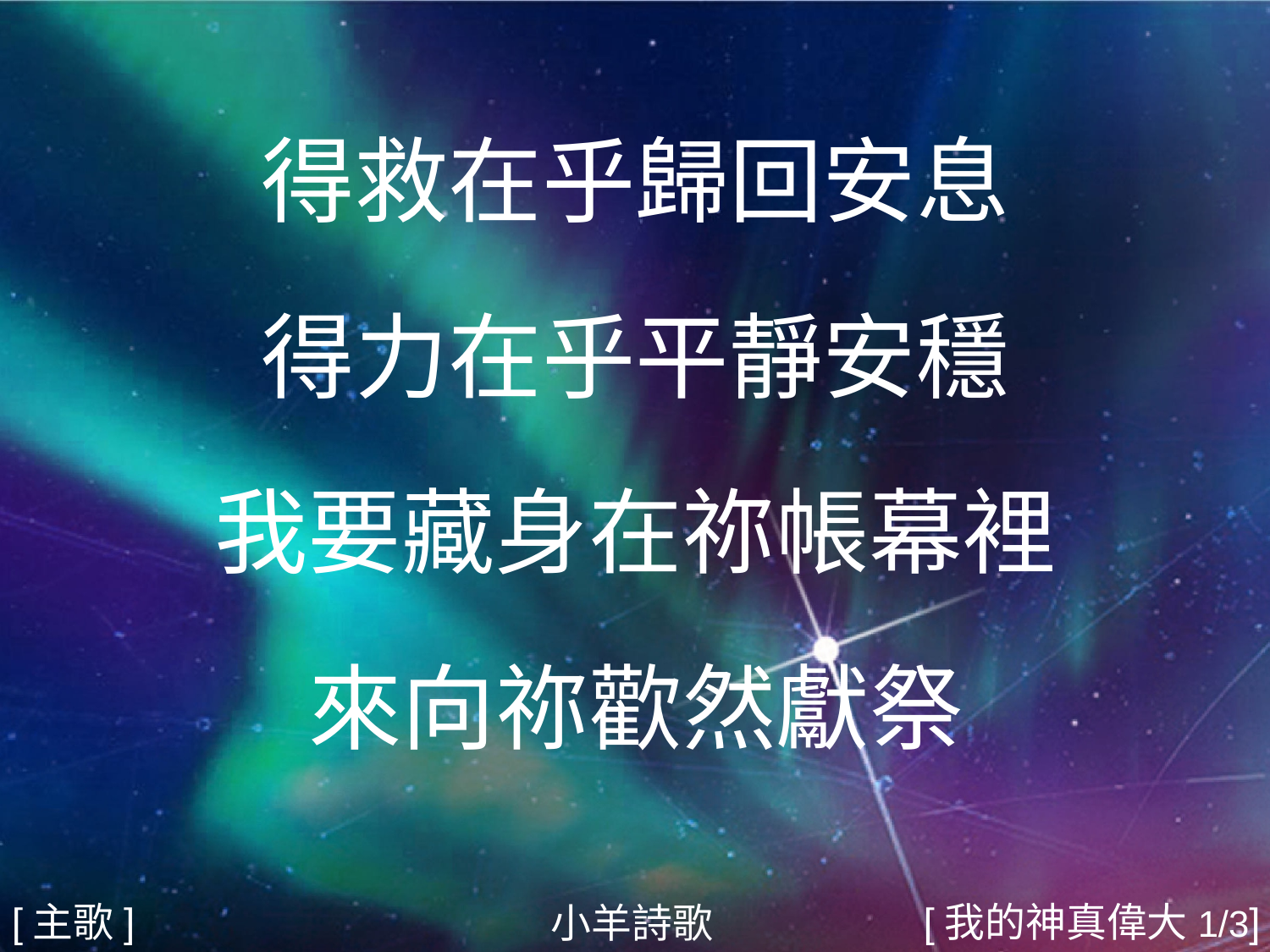

得救在乎歸回安息

得力在乎平靜安穩

我要藏身在祢帳幕裡

來向祢歡然獻祭
#

[主歌]
[我的神真偉大1/3]
小羊詩歌